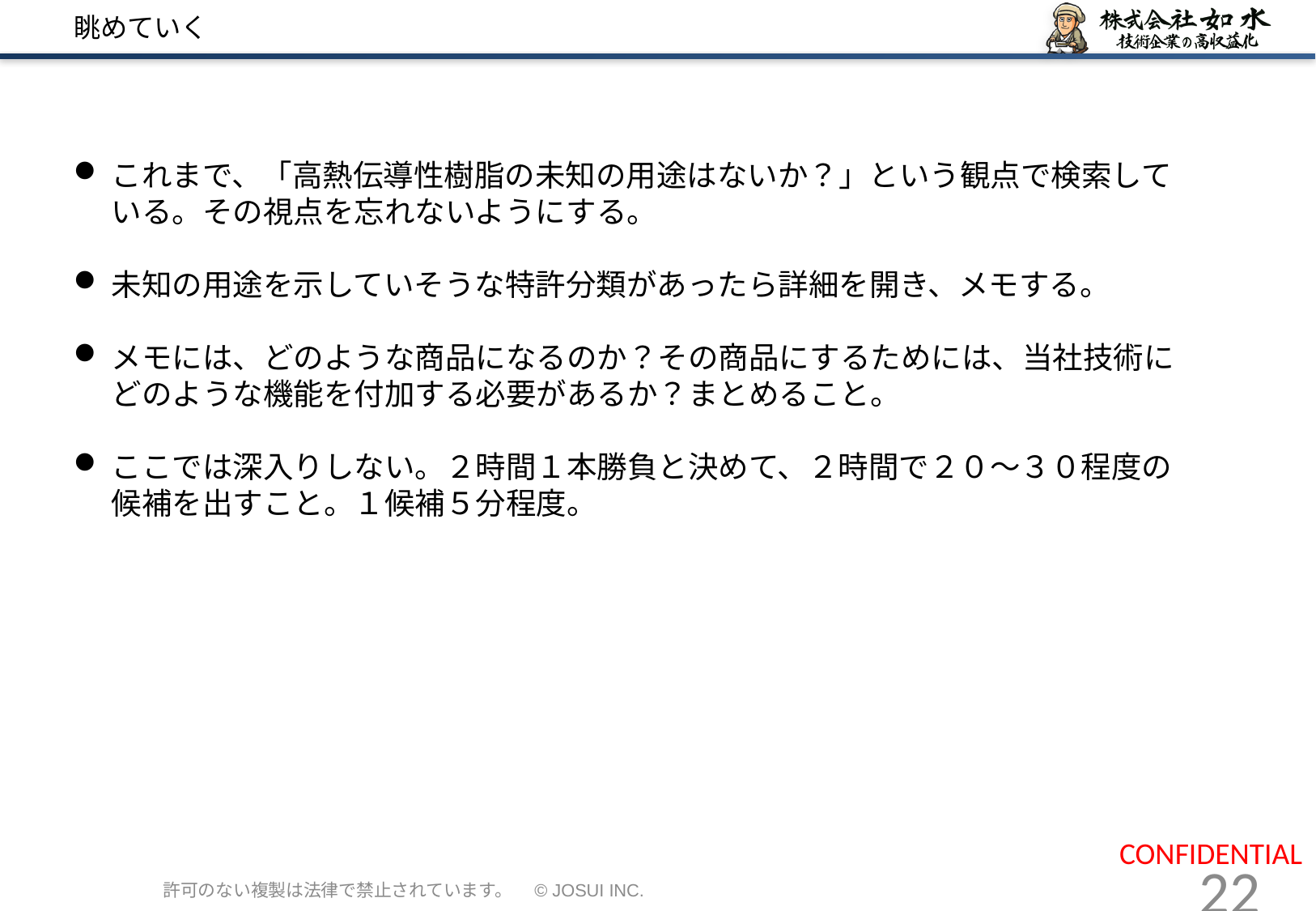

# 眺めていく
これまで、「高熱伝導性樹脂の未知の用途はないか？」という観点で検索している。その視点を忘れないようにする。

未知の用途を示していそうな特許分類があったら詳細を開き、メモする。

メモには、どのような商品になるのか？その商品にするためには、当社技術にどのような機能を付加する必要があるか？まとめること。

ここでは深入りしない。２時間１本勝負と決めて、２時間で２０～３０程度の候補を出すこと。１候補５分程度。

許可のない複製は法律で禁止されています。　© JOSUI INC.
22